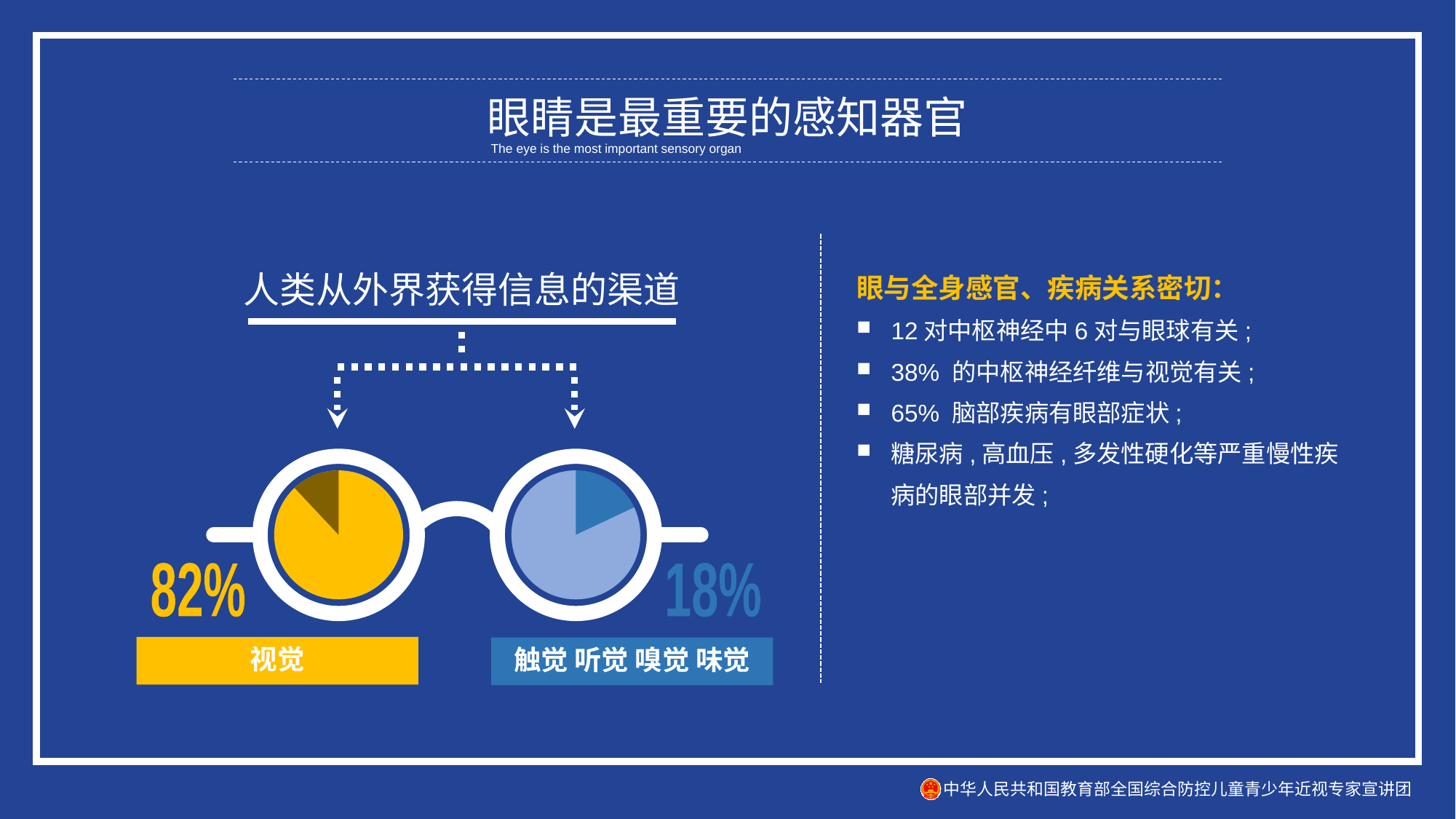

眼睛是最重要的感知器官
The eye is the most important sensory organ
人类从外界获得信息的渠道

82%
18%
视觉
触觉 听觉 嗅觉 味觉
眼与全身感官、疾病关系密切：
12对中枢神经中6对与眼球有关;
38% 的中枢神经纤维与视觉有关;
65% 脑部疾病有眼部症状;
糖尿病,高血压,多发性硬化等严重慢性疾病的眼部并发;